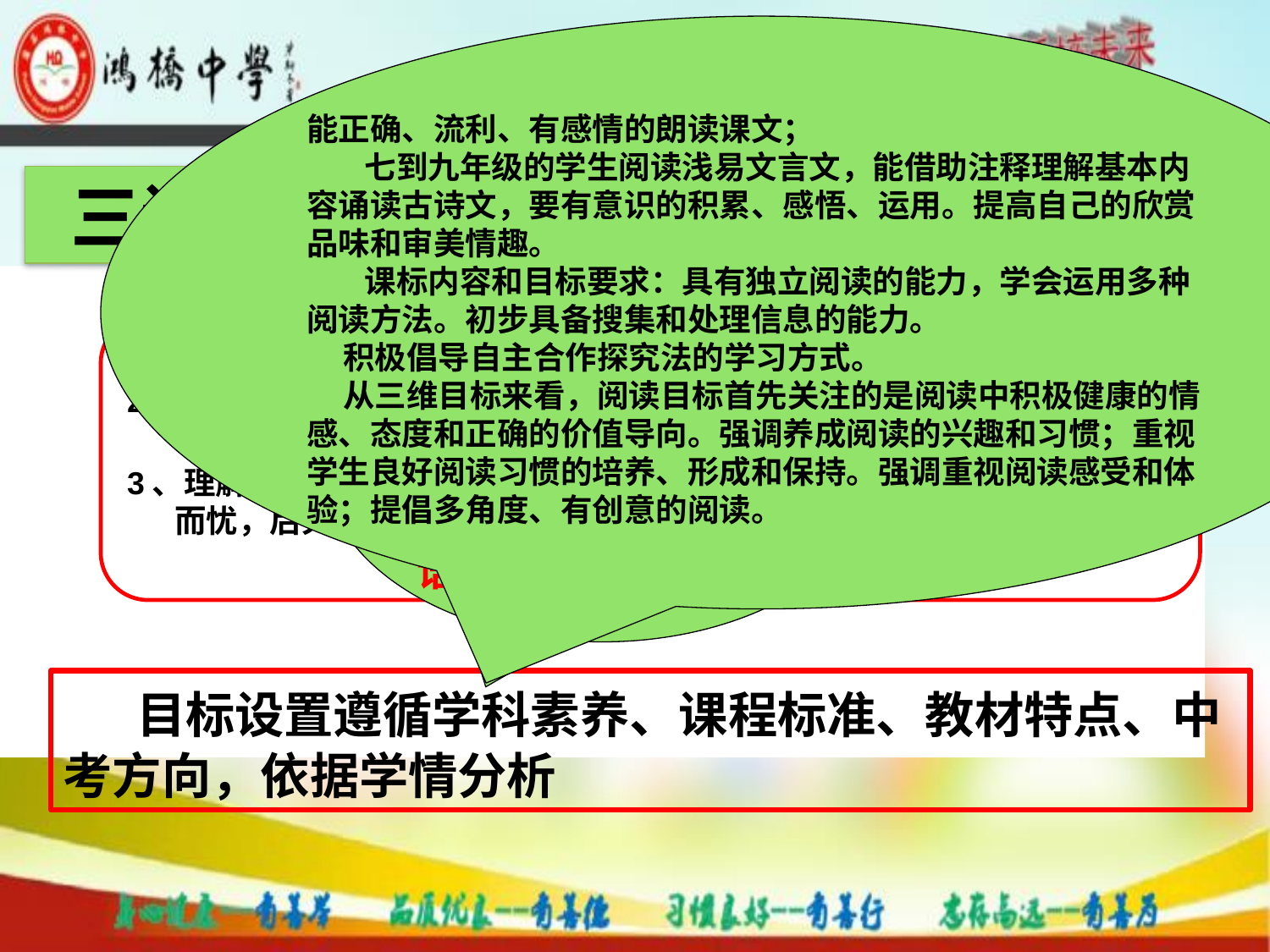

能正确、流利、有感情的朗读课文；
       七到九年级的学生阅读浅易文言文，能借助注释理解基本内容诵读古诗文，要有意识的积累、感悟、运用。提高自己的欣赏品味和审美情趣。
       课标内容和目标要求：具有独立阅读的能力，学会运用多种阅读方法。初步具备搜集和处理信息的能力。
    积极倡导自主合作探究法的学习方式。
    从三维目标来看，阅读目标首先关注的是阅读中积极健康的情感、态度和正确的价值导向。强调养成阅读的兴趣和习惯；重视学生良好阅读习惯的培养、形成和保持。强调重视阅读感受和体验；提倡多角度、有创意的阅读。
 三说学习目标设置

语言建构与运用
思维发展与提升
审美鉴赏与创造
文化的传承与理解
语文学科核心素养
1、积累并掌握文言词汇，熟读成诵，理清层次。
2、学习文章叙事、写景、议论、抒情相结合的写法，体会文章骈散结合的句法特点。
3、理解作者所阐述的主要观点，深刻理解和正确评价范仲淹“先天下之忧而忧，后天下之乐而乐”的生活理想和政治抱负，树立正确的人生观。
     目标设置遵循学科素养、课程标准、教材特点、中考方向，依据学情分析